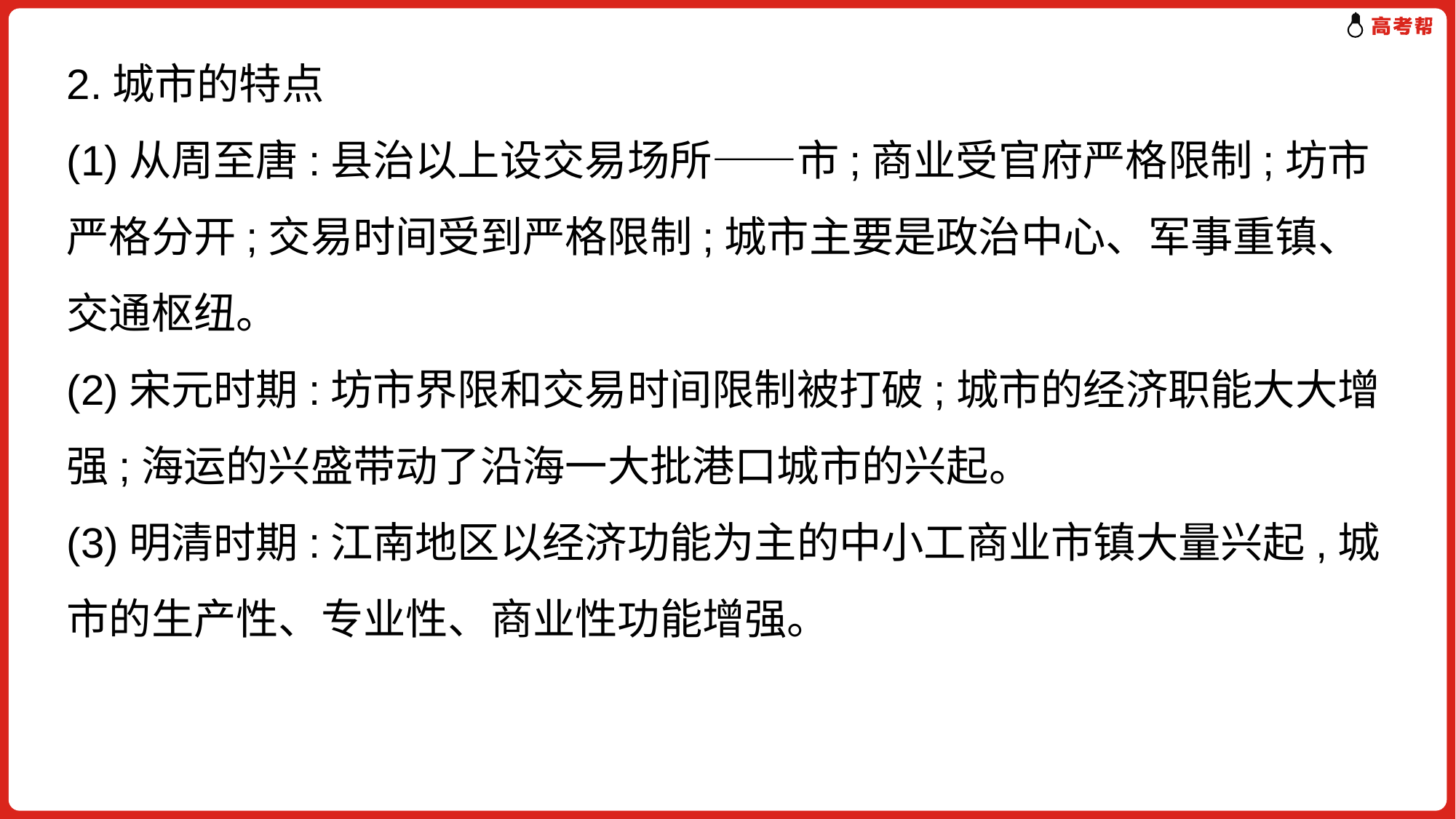

2.城市的特点
(1)从周至唐:县治以上设交易场所——市;商业受官府严格限制;坊市严格分开;交易时间受到严格限制;城市主要是政治中心、军事重镇、交通枢纽。
(2)宋元时期:坊市界限和交易时间限制被打破;城市的经济职能大大增强;海运的兴盛带动了沿海一大批港口城市的兴起。
(3)明清时期:江南地区以经济功能为主的中小工商业市镇大量兴起,城市的生产性、专业性、商业性功能增强。